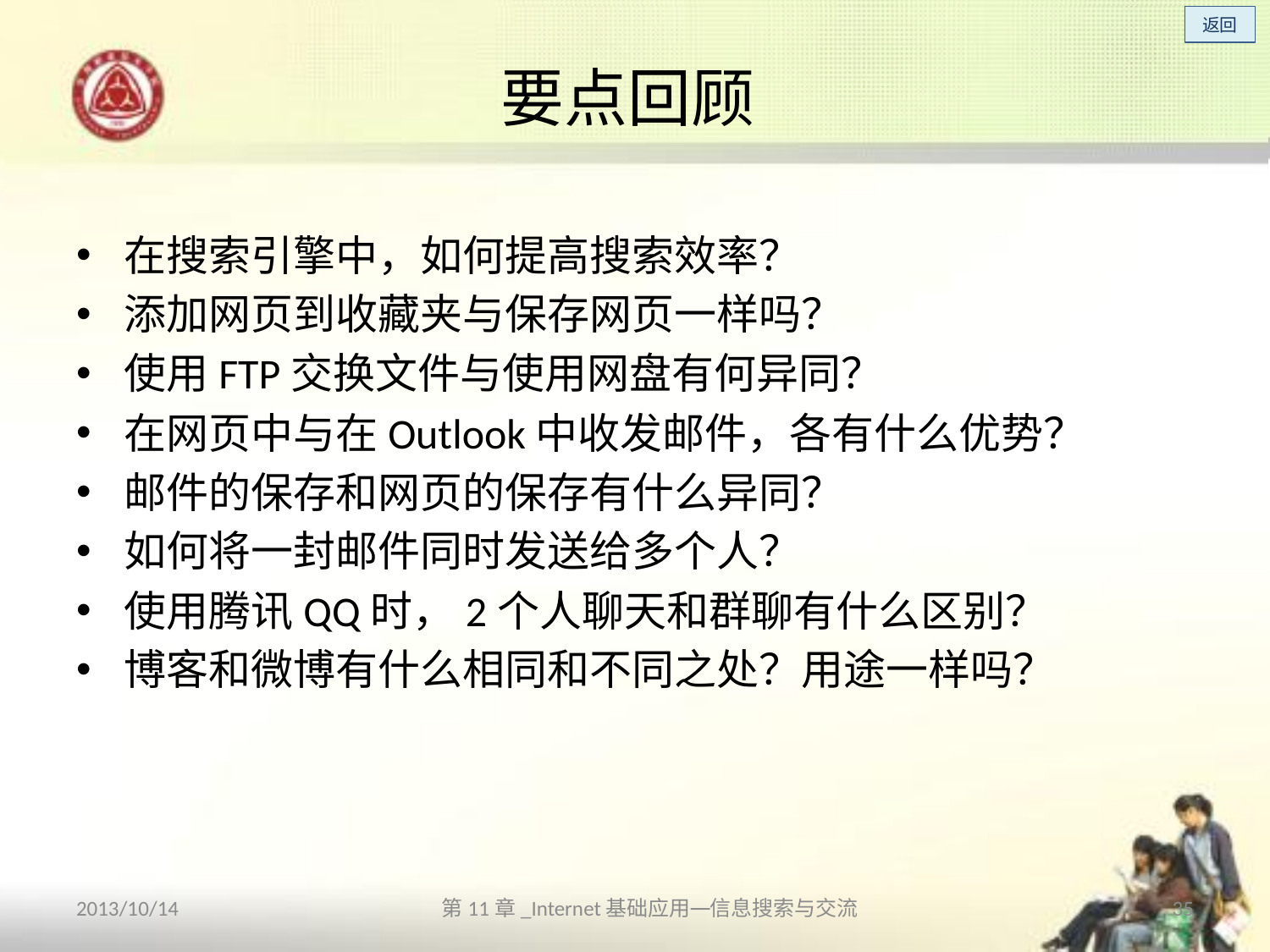

# 要点回顾
在搜索引擎中，如何提高搜索效率？
添加网页到收藏夹与保存网页一样吗？
使用FTP交换文件与使用网盘有何异同？
在网页中与在Outlook中收发邮件，各有什么优势？
邮件的保存和网页的保存有什么异同？
如何将一封邮件同时发送给多个人？
使用腾讯QQ时，2个人聊天和群聊有什么区别？
博客和微博有什么相同和不同之处？用途一样吗？
2013/10/14
第11章_Internet基础应用—信息搜索与交流
35